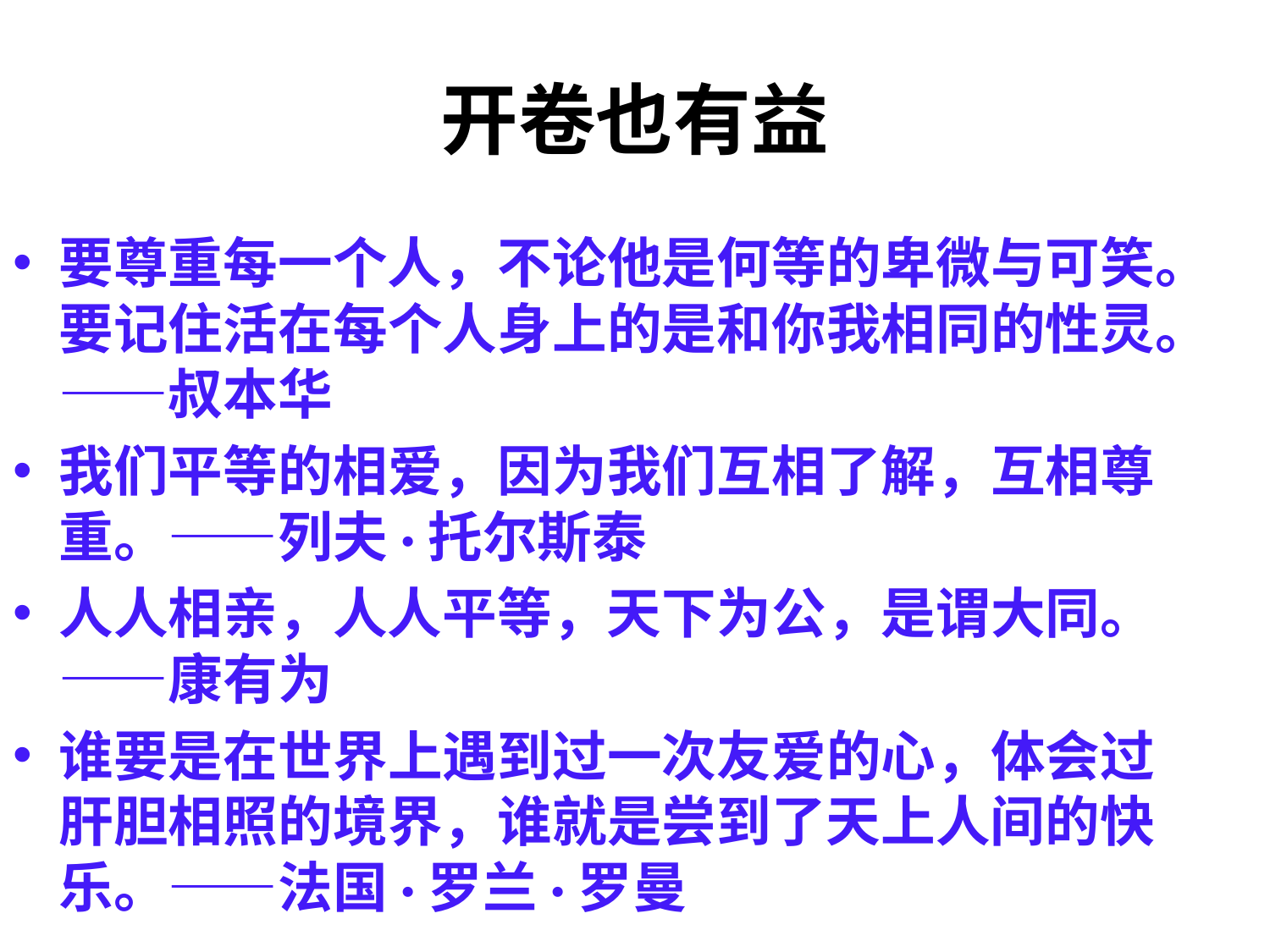

# 开卷也有益
要尊重每一个人，不论他是何等的卑微与可笑。要记住活在每个人身上的是和你我相同的性灵。——叔本华
我们平等的相爱，因为我们互相了解，互相尊重。——列夫·托尔斯泰
人人相亲，人人平等，天下为公，是谓大同。——康有为
谁要是在世界上遇到过一次友爱的心，体会过肝胆相照的境界，谁就是尝到了天上人间的快乐。——法国·罗兰·罗曼